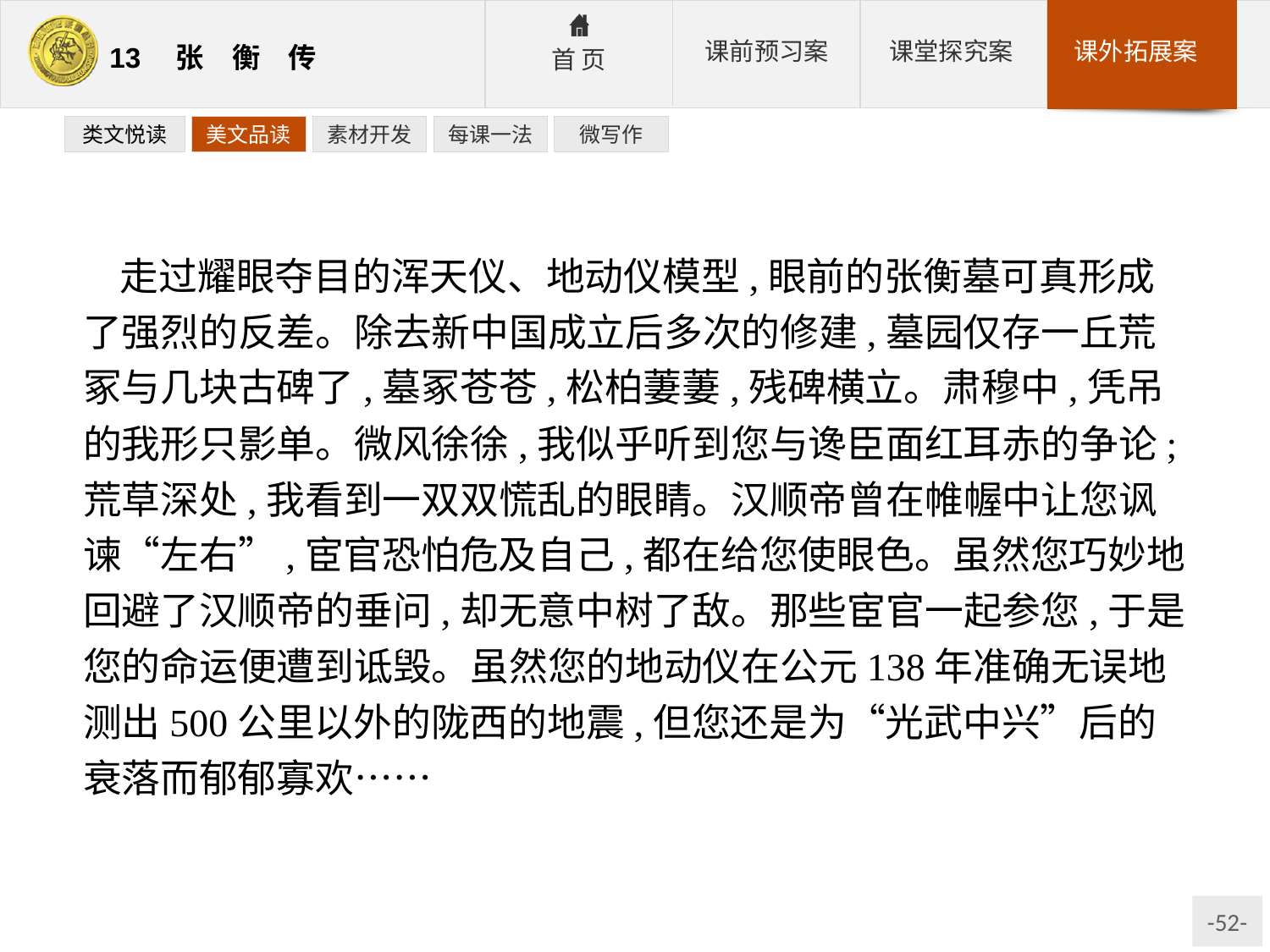

类文悦读
美文品读
素材开发
每课一法
微写作
走过耀眼夺目的浑天仪、地动仪模型,眼前的张衡墓可真形成了强烈的反差。除去新中国成立后多次的修建,墓园仅存一丘荒冢与几块古碑了,墓冢苍苍,松柏萋萋,残碑横立。肃穆中,凭吊的我形只影单。微风徐徐,我似乎听到您与谗臣面红耳赤的争论;荒草深处,我看到一双双慌乱的眼睛。汉顺帝曾在帷幄中让您讽谏“左右”,宦官恐怕危及自己,都在给您使眼色。虽然您巧妙地回避了汉顺帝的垂问,却无意中树了敌。那些宦官一起参您,于是您的命运便遭到诋毁。虽然您的地动仪在公元138年准确无误地测出500公里以外的陇西的地震,但您还是为“光武中兴”后的衰落而郁郁寡欢……